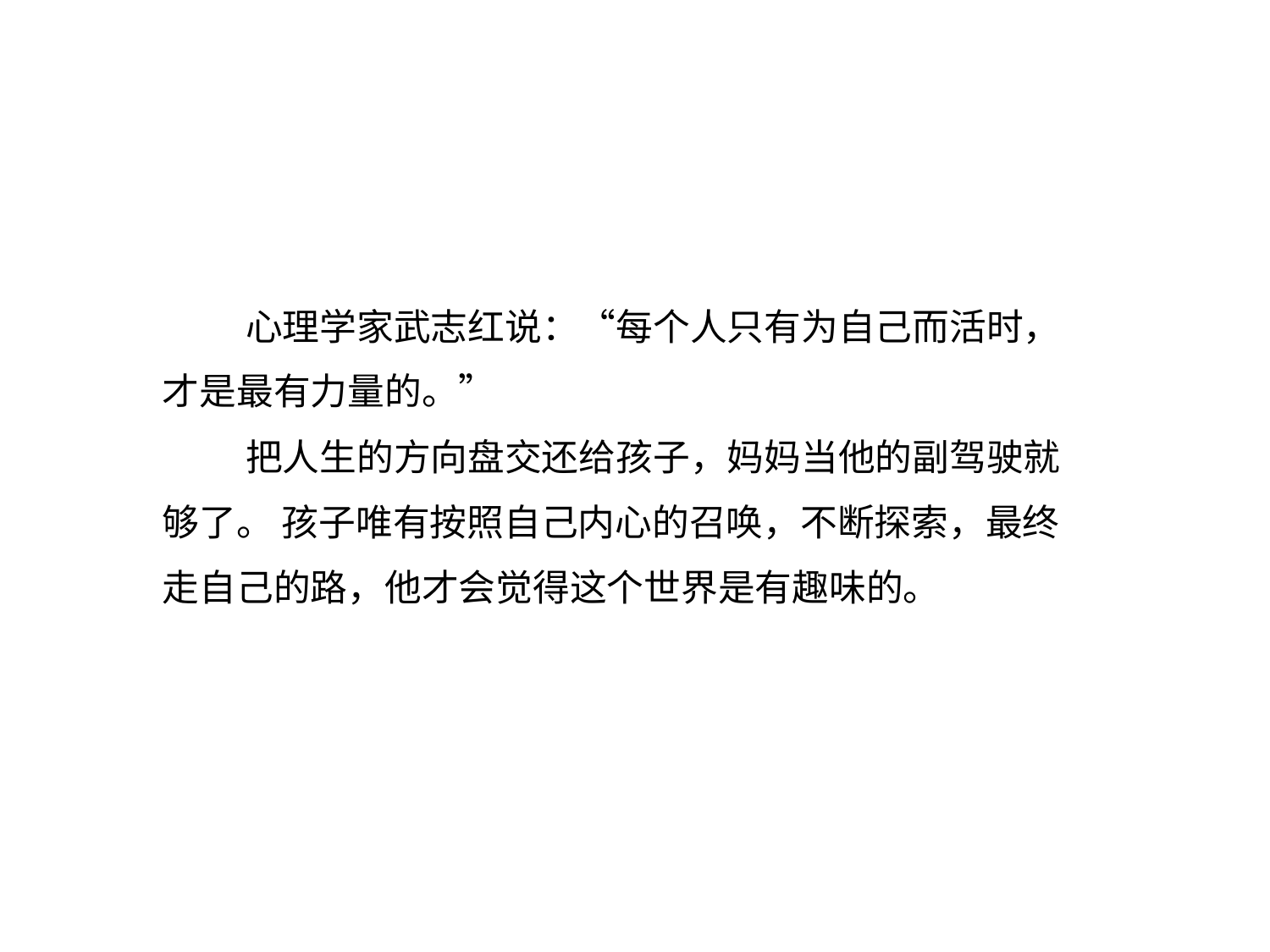

心理学家武志红说：“每个人只有为自己而活时，才是最有力量的。”
         把人生的方向盘交还给孩子，妈妈当他的副驾驶就够了。 孩子唯有按照自己内心的召唤，不断探索，最终走自己的路，他才会觉得这个世界是有趣味的。